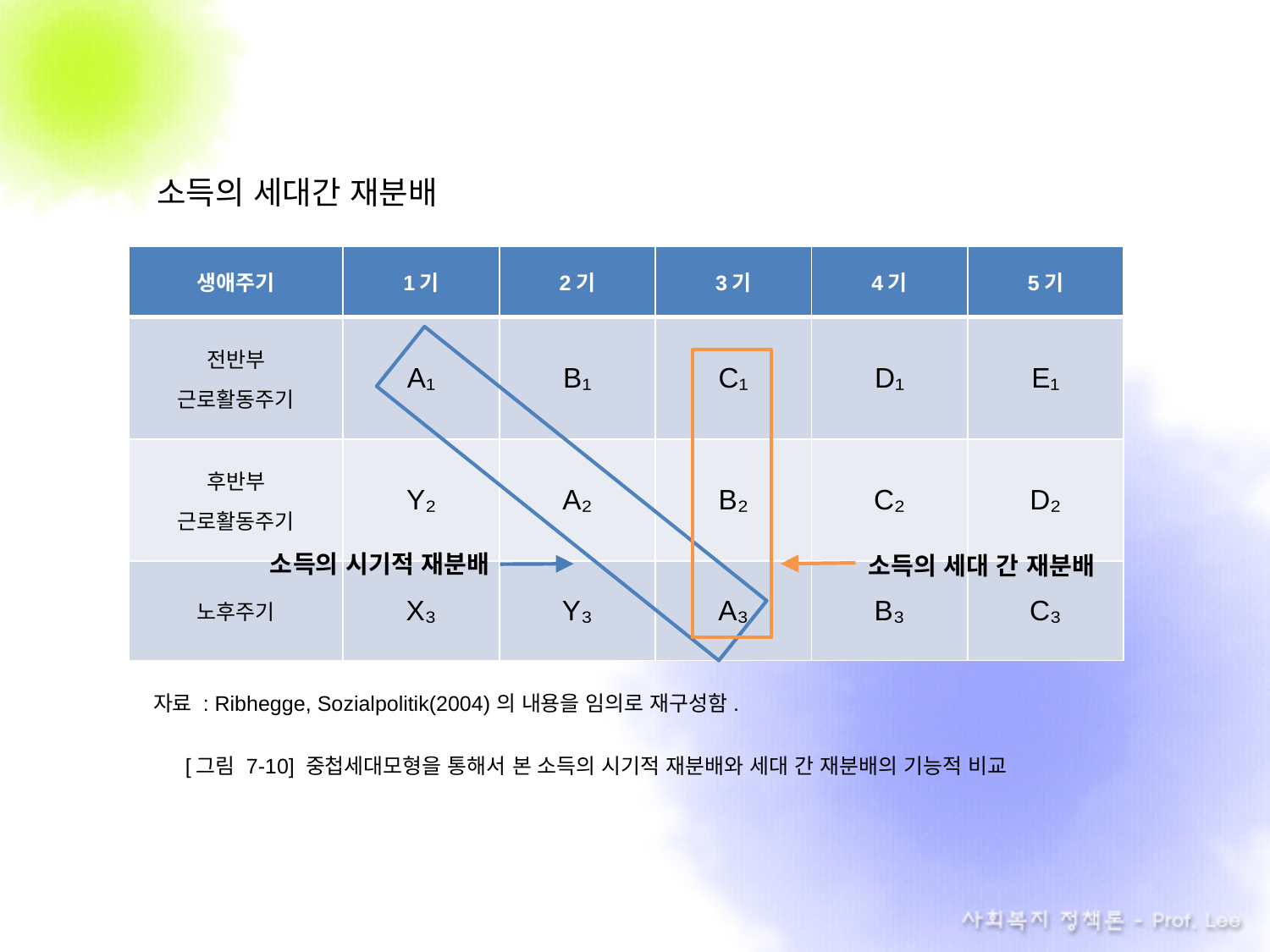

소득의 세대간 재분배
| 생애주기 | 1기 | 2기 | 3기 | 4기 | 5기 |
| --- | --- | --- | --- | --- | --- |
| 전반부 근로활동주기 | A₁ | B₁ | C₁ | D₁ | E₁ |
| 후반부 근로활동주기 | Y₂ | A₂ | B₂ | C₂ | D₂ |
| 노후주기 | X₃ | Y₃ | A₃ | B₃ | C₃ |

소득의 시기적 재분배
소득의 세대 간 재분배
자료 : Ribhegge, Sozialpolitik(2004)의 내용을 임의로 재구성함.
[그림 7-10] 중첩세대모형을 통해서 본 소득의 시기적 재분배와 세대 간 재분배의 기능적 비교